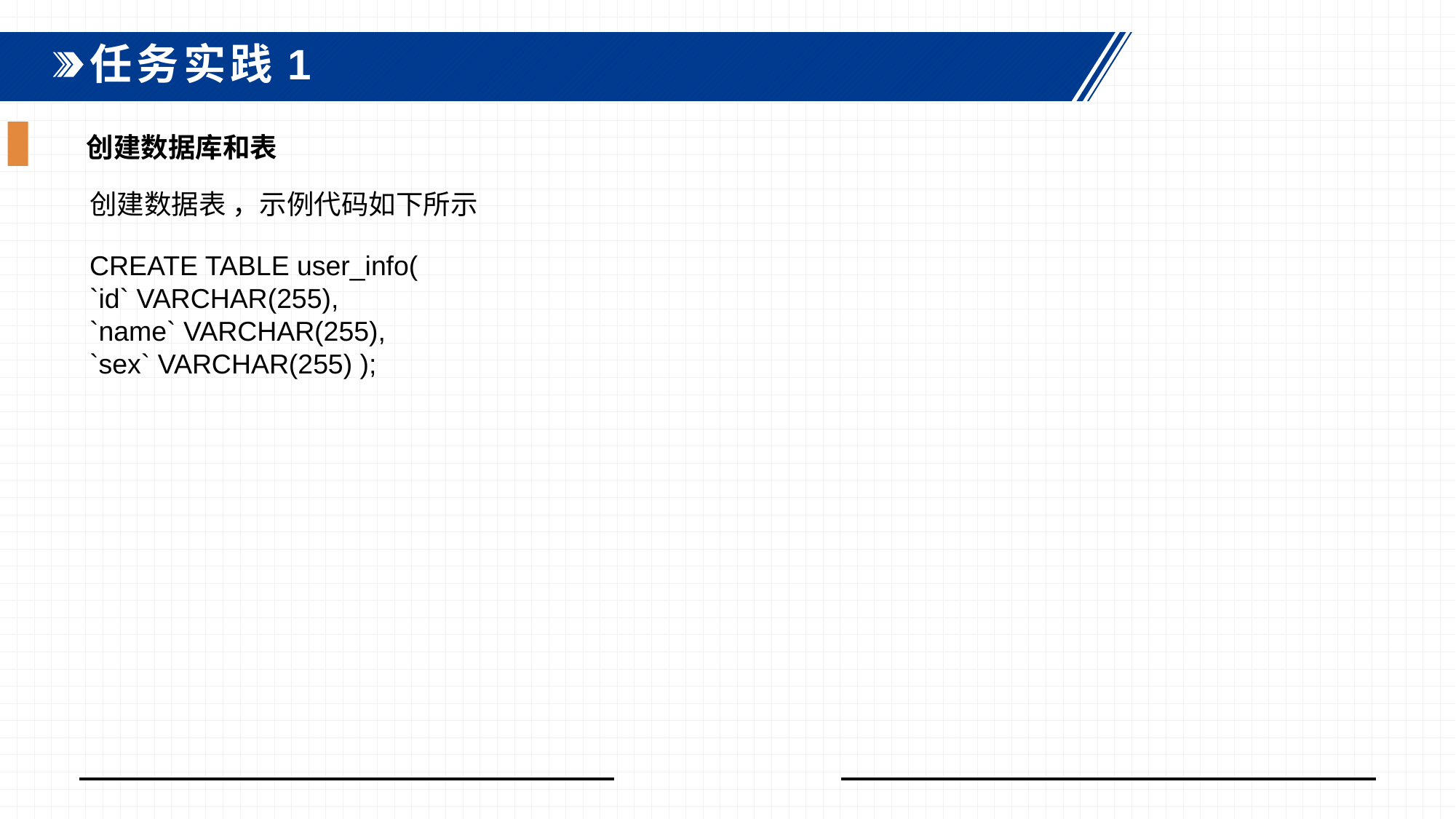

任务实践1
创建数据库和表
创建数据表 ，示例代码如下所示
CREATE TABLE user_info( `id` VARCHAR(255), `name` VARCHAR(255), `sex` VARCHAR(255) );